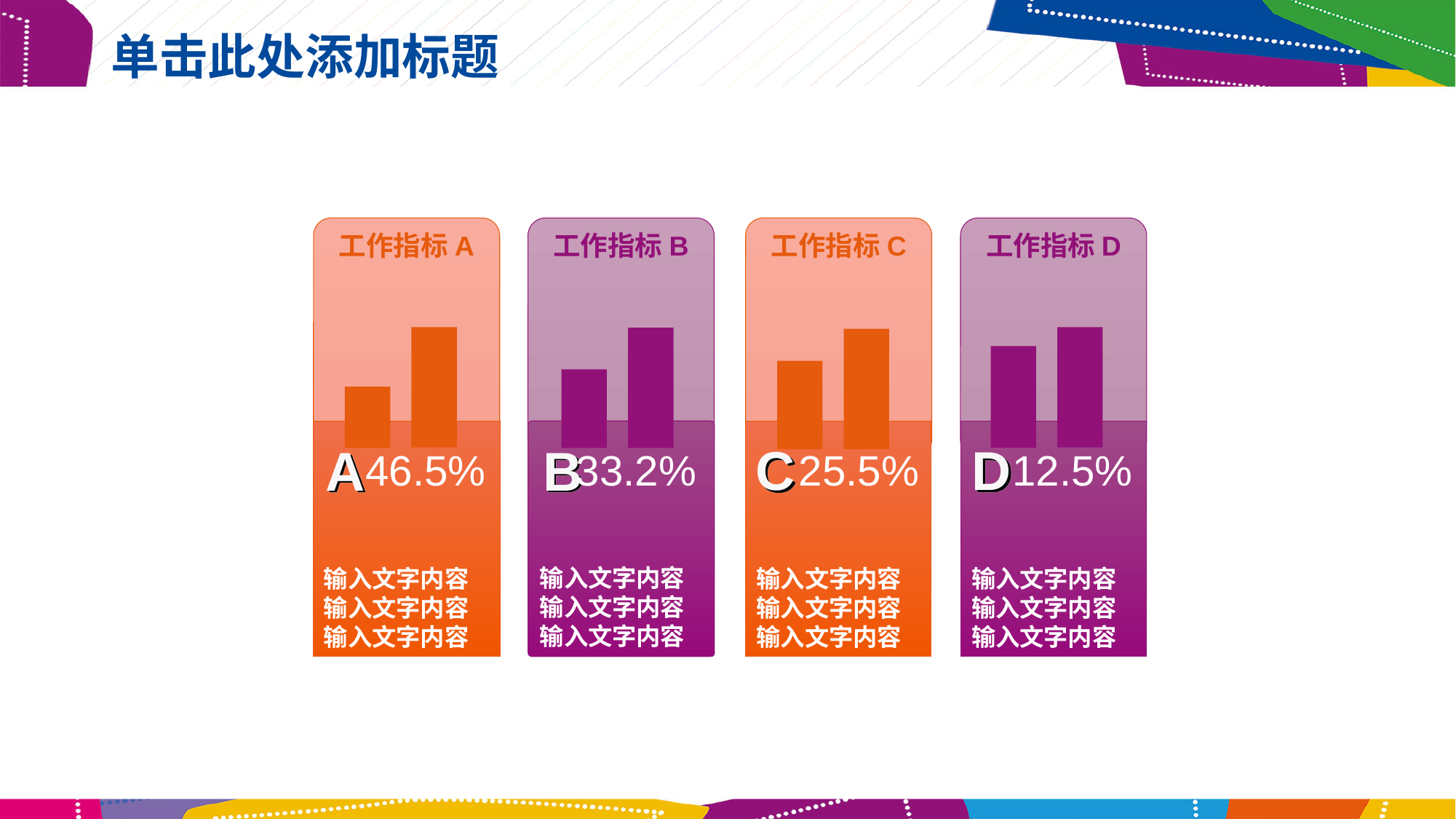

# 单击此处添加标题
工作指标A
输入文字内容
输入文字内容
输入文字内容
A
工作指标B
输入文字内容
输入文字内容
输入文字内容
B
工作指标C
输入文字内容
输入文字内容
输入文字内容
C
工作指标D
输入文字内容
输入文字内容
输入文字内容
D

46.5%
33.2%
25.5%
12.5%